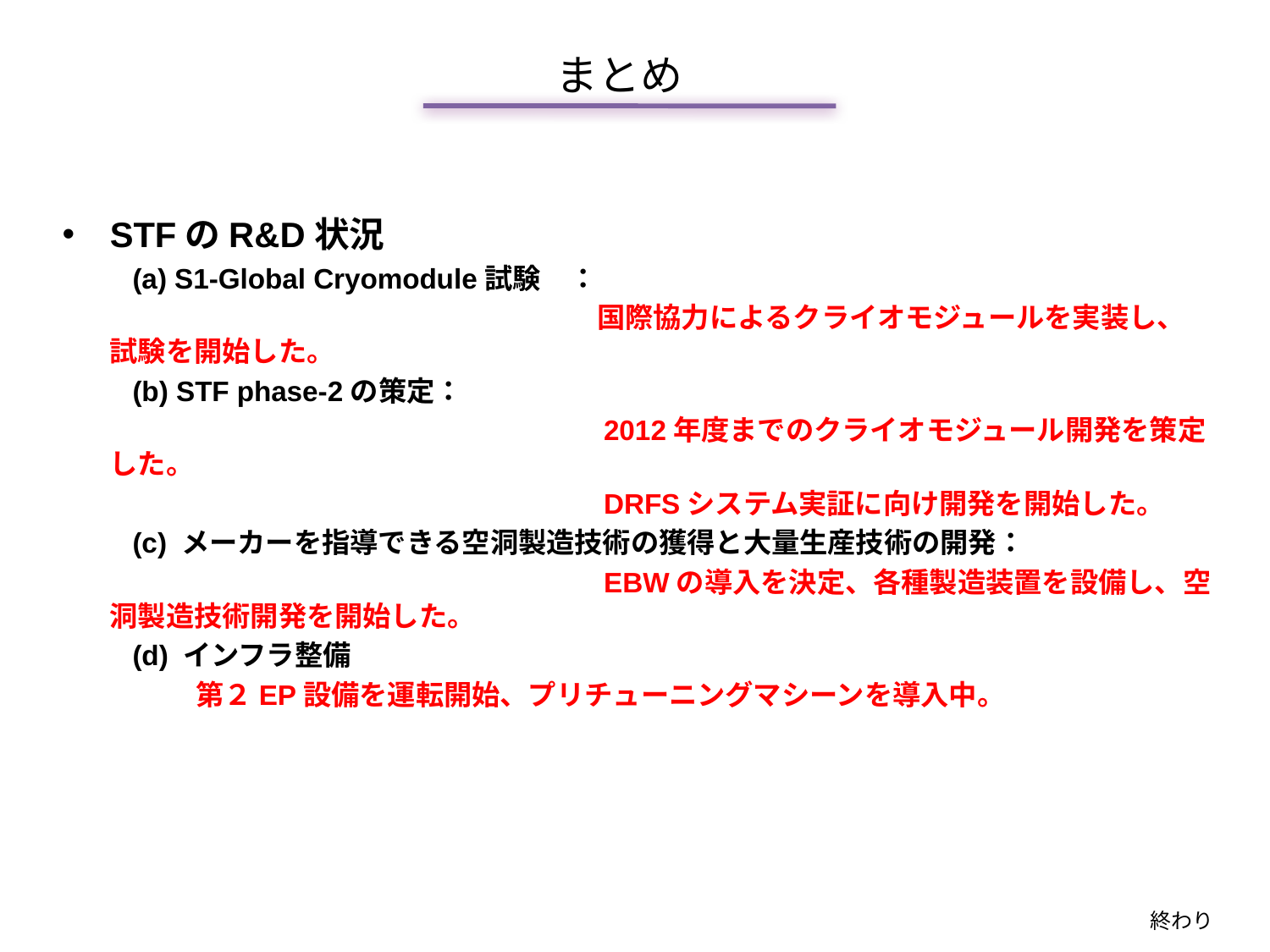

まとめ

STFのR&D状況
         (a) S1-Global Cryomodule試験　：
　　　　　　　　　　　　　　　　　　　国際協力によるクライオモジュールを実装し、試験を開始した。
         (b) STF phase-2の策定：
　　　　　　　　　　　　　　　　　　　2012年度までのクライオモジュール開発を策定した。
　　　　　　　　　　　　　　　　　　　DRFSシステム実証に向け開発を開始した。
         (c) メーカーを指導できる空洞製造技術の獲得と大量生産技術の開発：
　　　　　　　　　　　　　　　　　　　EBWの導入を決定、各種製造装置を設備し、空洞製造技術開発を開始した。
         (d) インフラ整備
                    第２EP設備を運転開始、プリチューニングマシーンを導入中。
終わり